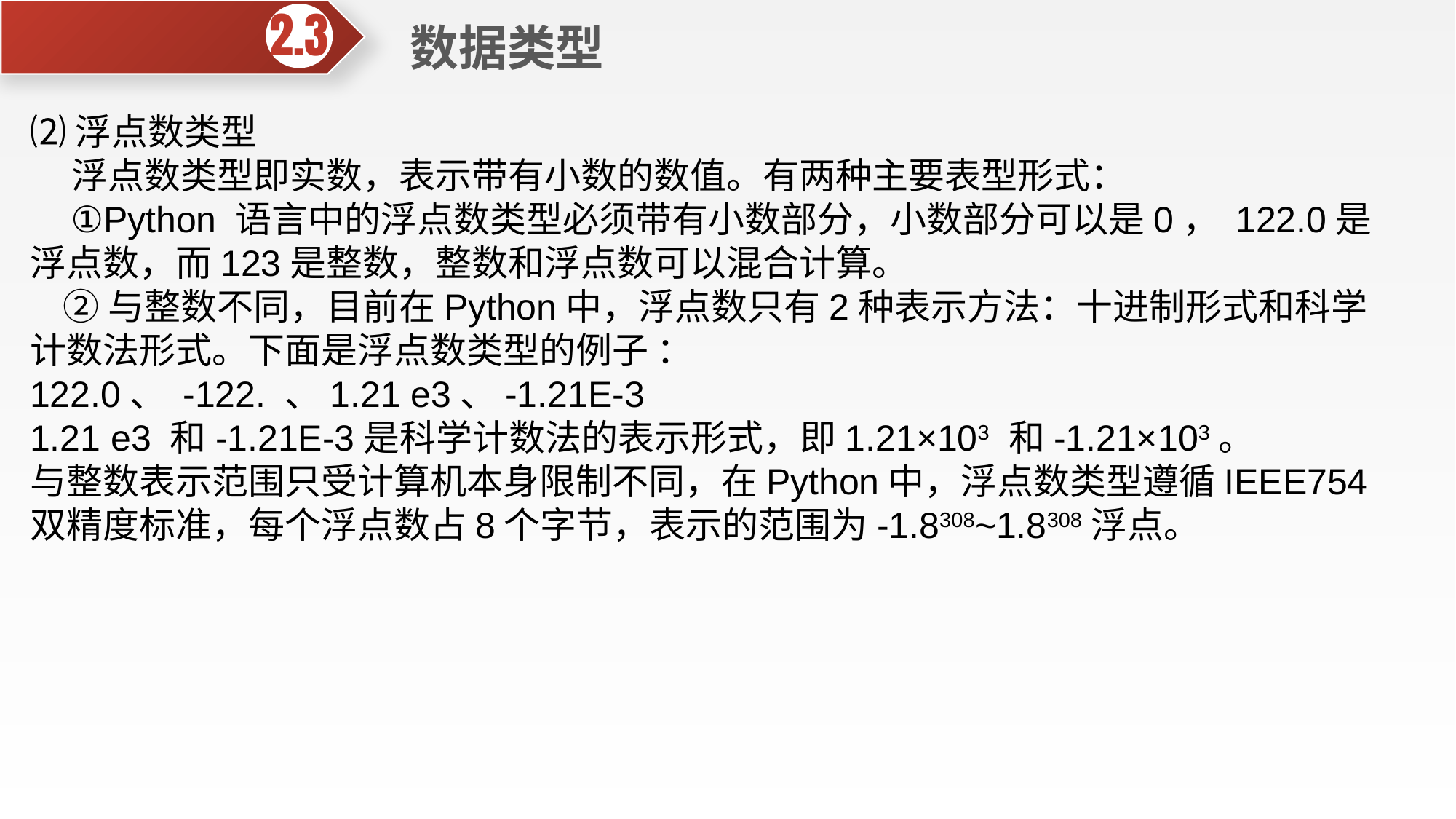

数据类型

2.3
⑵浮点数类型
    浮点数类型即实数，表示带有小数的数值。有两种主要表型形式：
    ①Python 语言中的浮点数类型必须带有小数部分，小数部分可以是0， 122.0是浮点数，而123是整数，整数和浮点数可以混合计算。
    ②与整数不同，目前在Python中，浮点数只有2种表示方法：十进制形式和科学计数法形式。下面是浮点数类型的例子 ：
122.0、 -122. 、1.21 e3、-1.21E-3
1.21 e3 和-1.21E-3是科学计数法的表示形式，即1.21×103 和-1.21×103。
与整数表示范围只受计算机本身限制不同，在Python中，浮点数类型遵循IEEE754双精度标准，每个浮点数占8个字节，表示的范围为-1.8308~1.8308浮点。